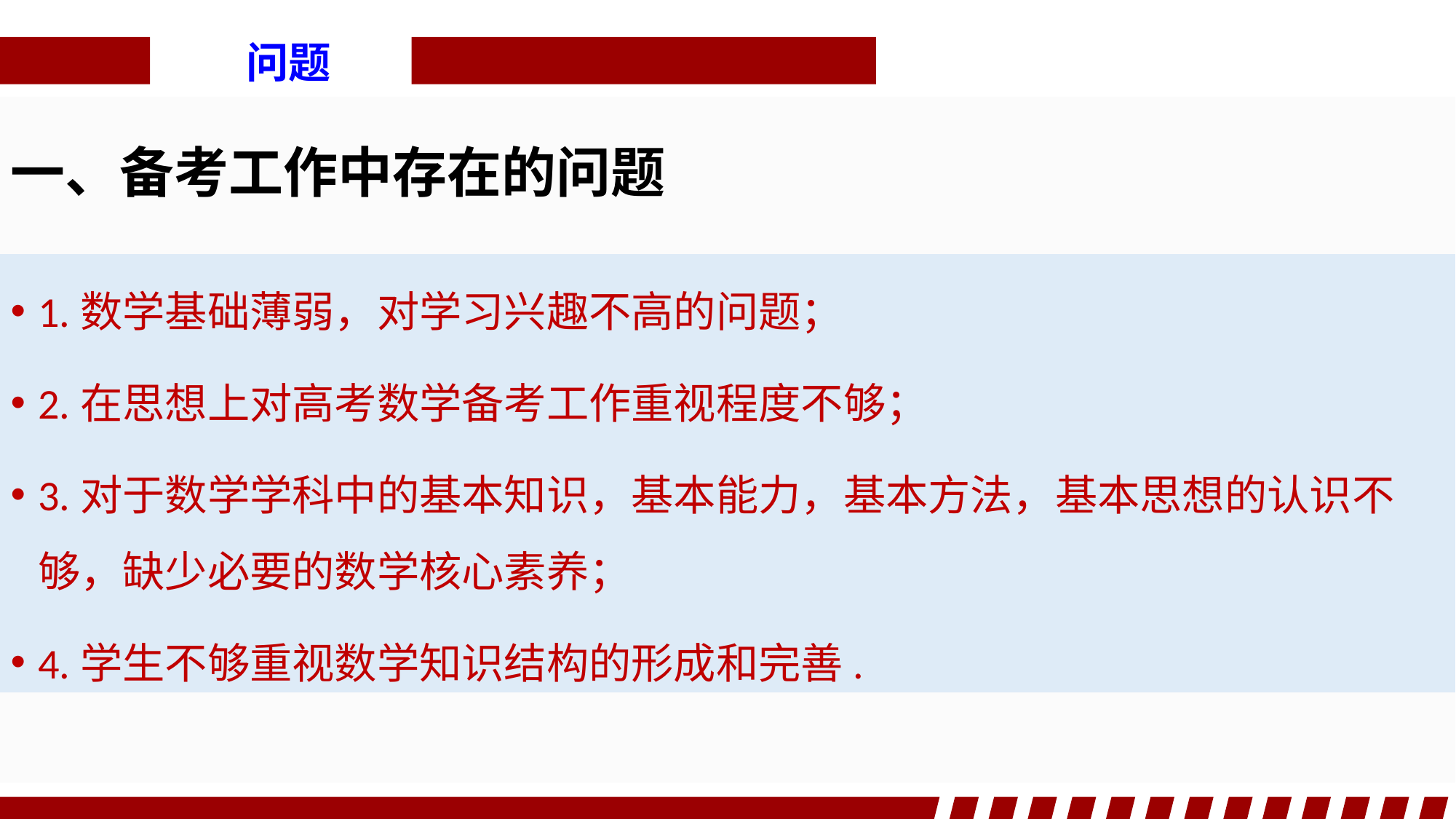

问题

一、备考工作中存在的问题
1.数学基础薄弱，对学习兴趣不高的问题；
2.在思想上对高考数学备考工作重视程度不够；
3.对于数学学科中的基本知识，基本能力，基本方法，基本思想的认识不够，缺少必要的数学核心素养；
4.学生不够重视数学知识结构的形成和完善.